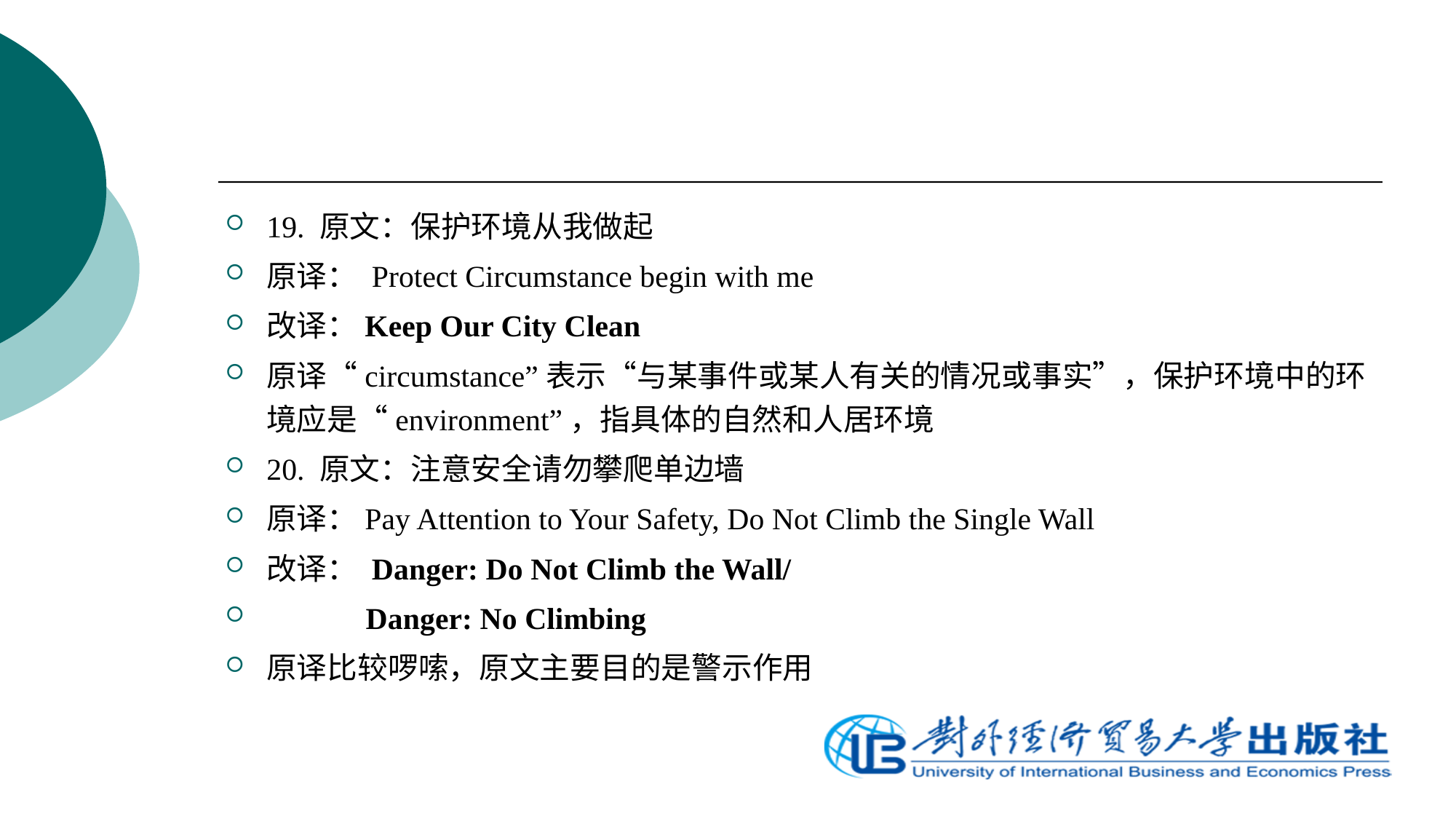

19. 原文：保护环境从我做起
原译： Protect Circumstance begin with me
改译：Keep Our City Clean
原译“circumstance”表示“与某事件或某人有关的情况或事实”，保护环境中的环境应是“environment”，指具体的自然和人居环境
20. 原文：注意安全请勿攀爬单边墙
原译：Pay Attention to Your Safety, Do Not Climb the Single Wall
改译： Danger: Do Not Climb the Wall/
             Danger: No Climbing
原译比较啰嗦，原文主要目的是警示作用